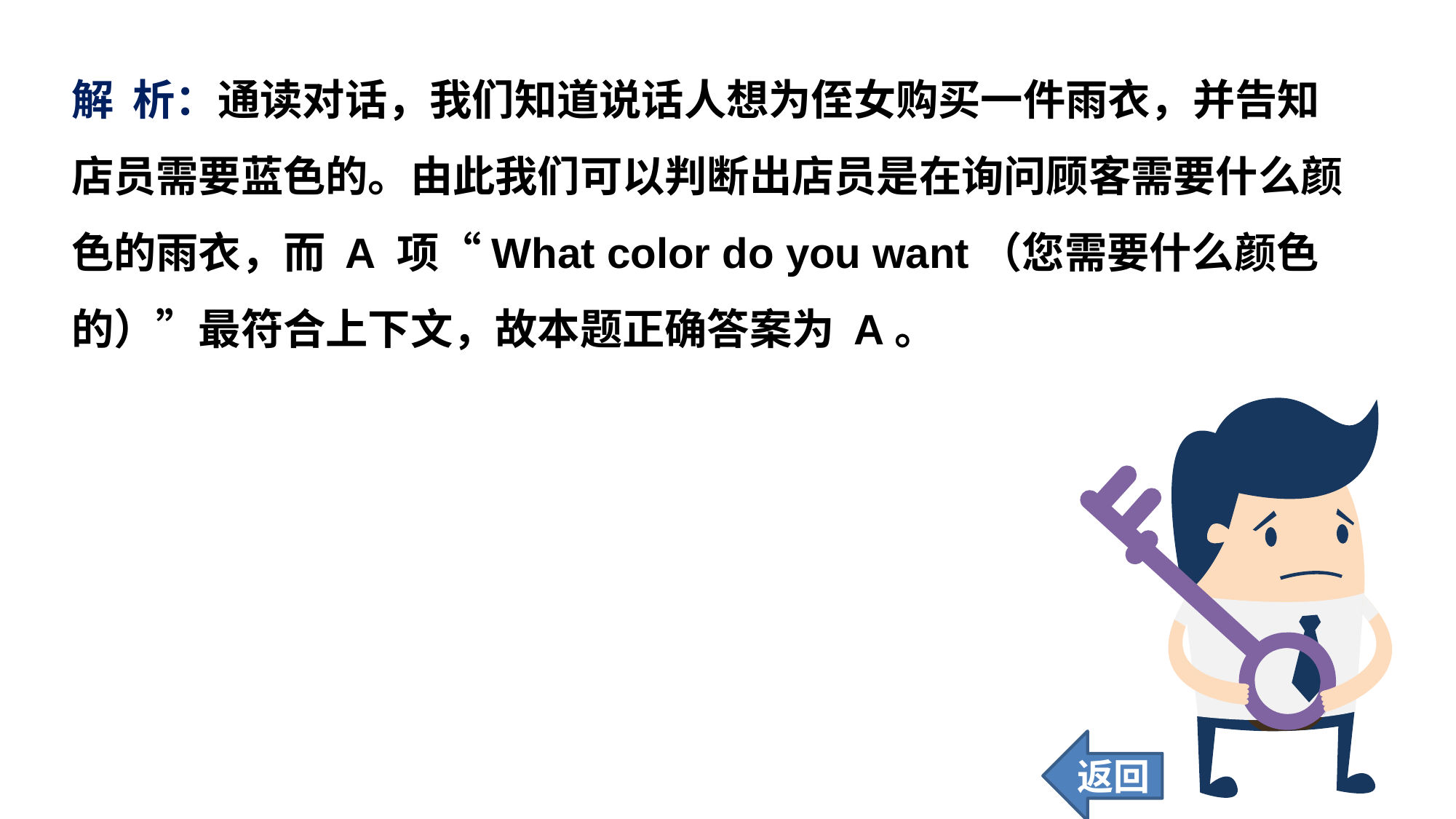

解  析：通读对话，我们知道说话人想为侄女购买一件雨衣，并告知店员需要蓝色的。由此我们可以判断出店员是在询问顾客需要什么颜色的雨衣，而 A 项“What color do you want（您需要什么颜色的）”最符合上下文，故本题正确答案为 A。

返回
80